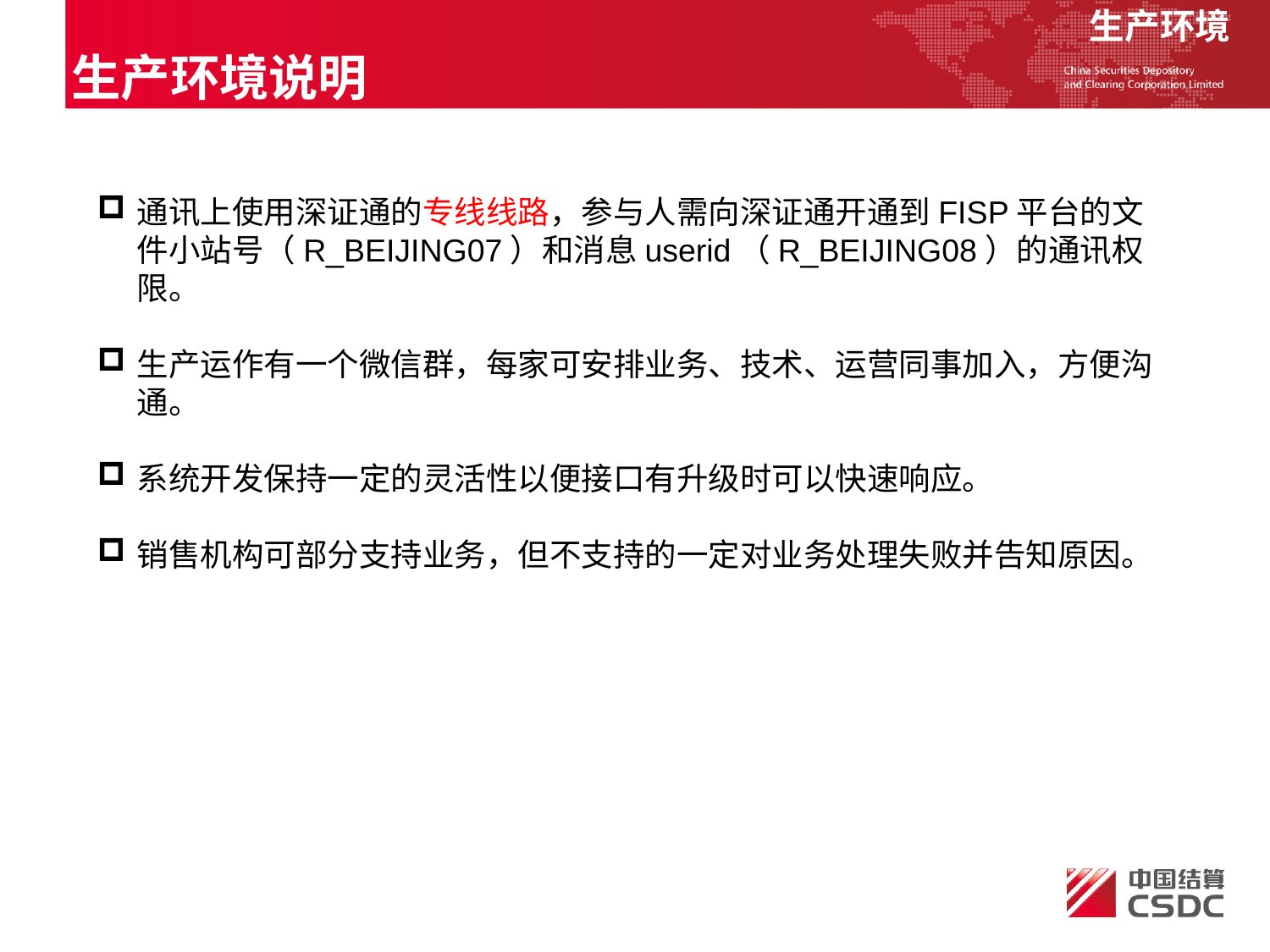

生产环境
生产环境说明
通讯上使用深证通的专线线路，参与人需向深证通开通到FISP平台的文件小站号（R_BEIJING07）和消息userid（R_BEIJING08）的通讯权限。

生产运作有一个微信群，每家可安排业务、技术、运营同事加入，方便沟通。

系统开发保持一定的灵活性以便接口有升级时可以快速响应。

销售机构可部分支持业务，但不支持的一定对业务处理失败并告知原因。